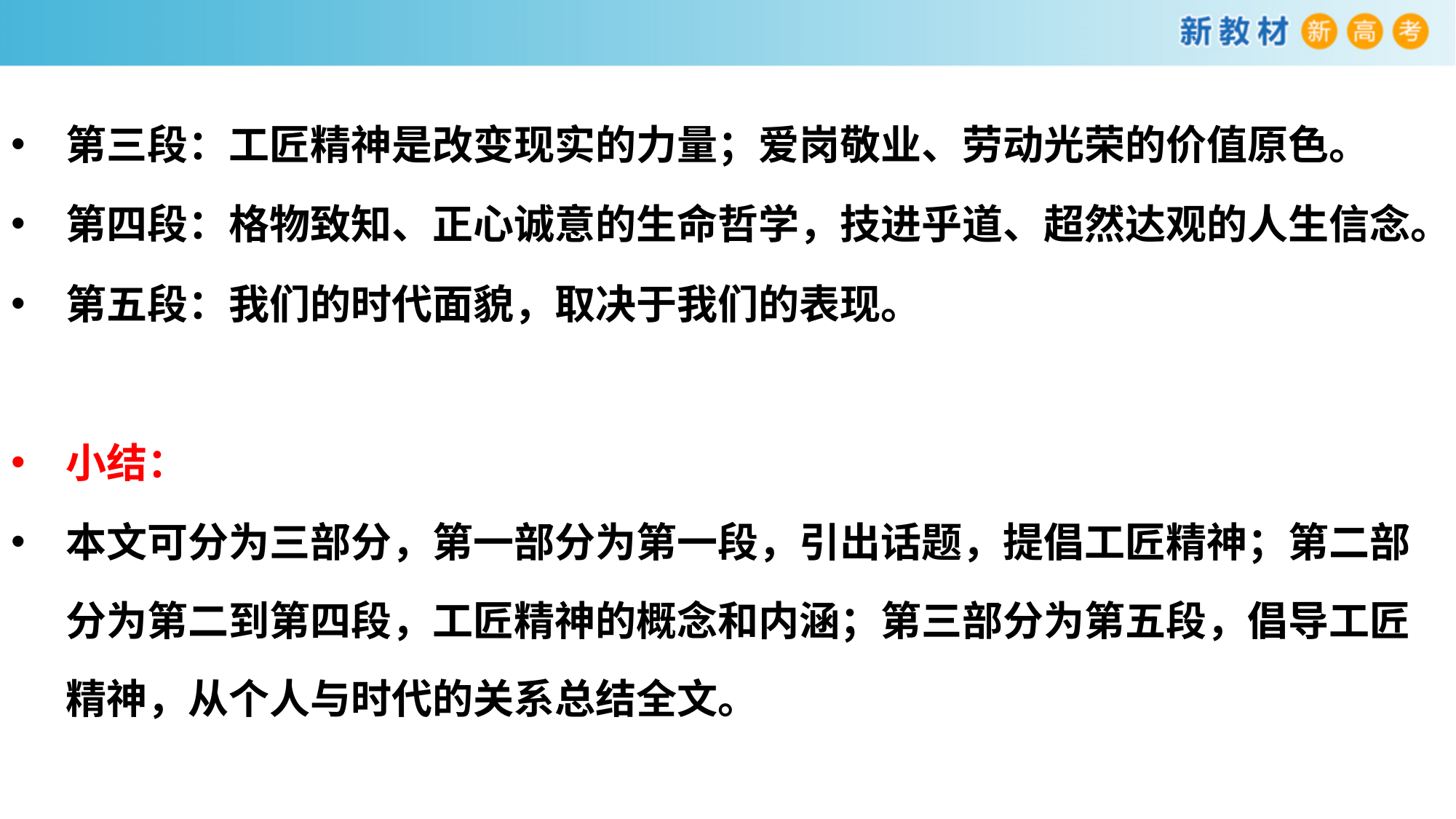

第三段：工匠精神是改变现实的力量；爱岗敬业、劳动光荣的价值原色。
第四段：格物致知、正心诚意的生命哲学，技进乎道、超然达观的人生信念。
第五段：我们的时代面貌，取决于我们的表现。

小结：
本文可分为三部分，第一部分为第一段，引出话题，提倡工匠精神；第二部分为第二到第四段，工匠精神的概念和内涵；第三部分为第五段，倡导工匠精神，从个人与时代的关系总结全文。